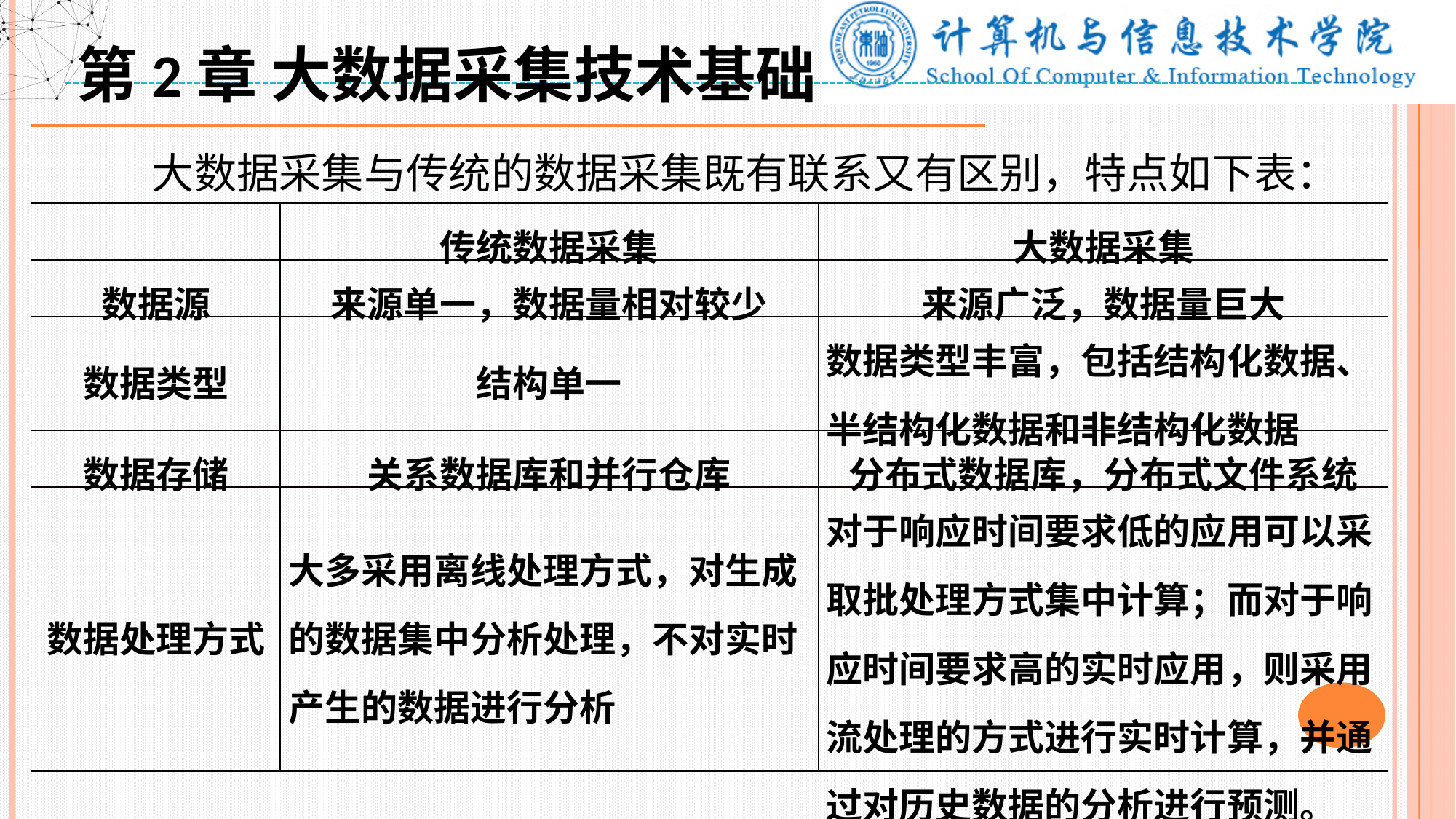

第2章 大数据采集技术基础
     大数据采集与传统的数据采集既有联系又有区别，特点如下表：
|  | 传统数据采集 | 大数据采集 |
| --- | --- | --- |
| 数据源 | 来源单一，数据量相对较少 | 来源广泛，数据量巨大 |
| 数据类型 | 结构单一 | 数据类型丰富，包括结构化数据、半结构化数据和非结构化数据 |
| 数据存储 | 关系数据库和并行仓库 | 分布式数据库，分布式文件系统 |
| 数据处理方式 | 大多采用离线处理方式，对生成的数据集中分析处理，不对实时产生的数据进行分析 | 对于响应时间要求低的应用可以采取批处理方式集中计算；而对于响应时间要求高的实时应用，则采用流处理的方式进行实时计算，并通过对历史数据的分析进行预测。 |